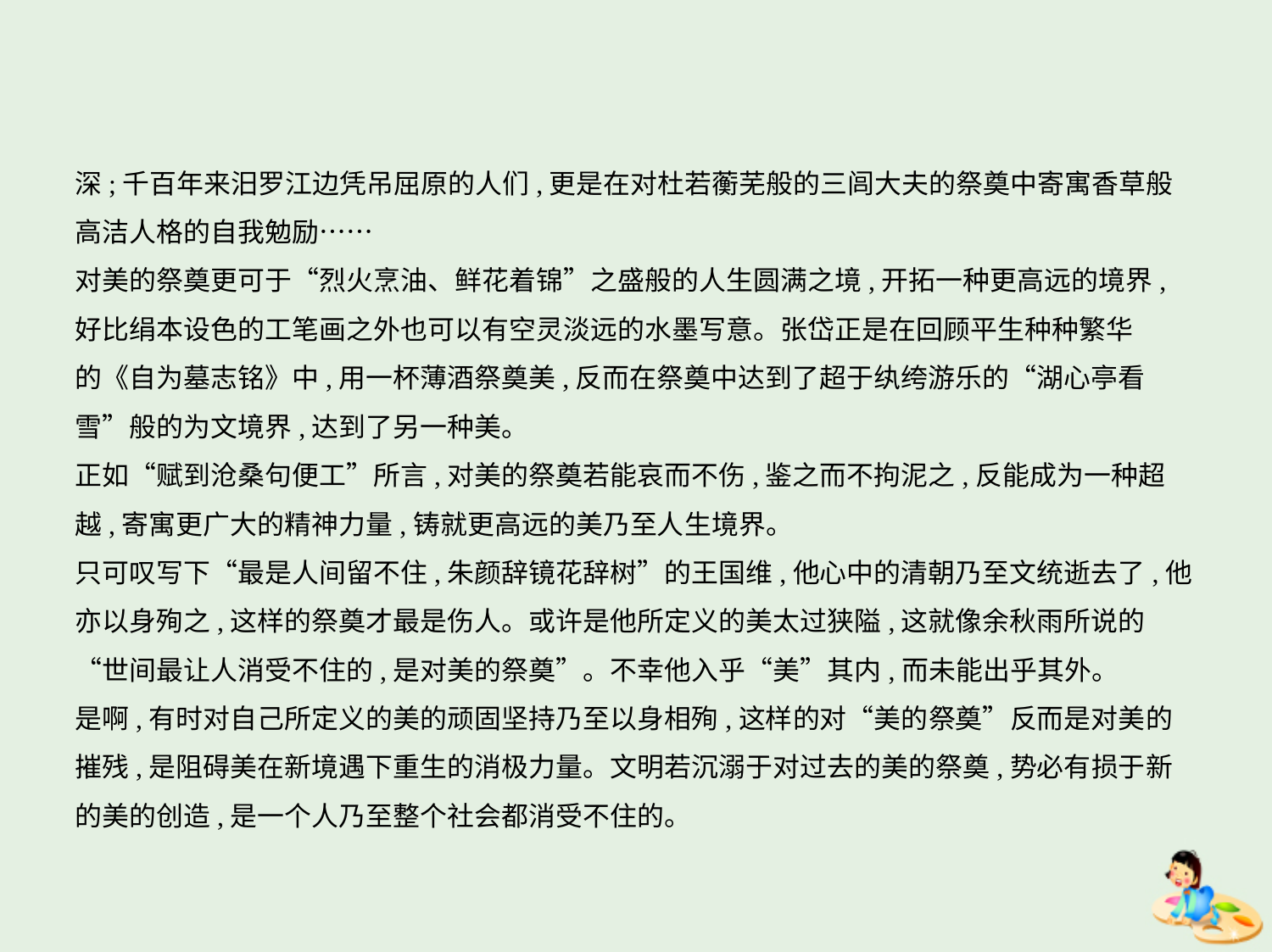

深;千百年来汨罗江边凭吊屈原的人们,更是在对杜若蘅芜般的三闾大夫的祭奠中寄寓香草般
高洁人格的自我勉励……
对美的祭奠更可于“烈火烹油、鲜花着锦”之盛般的人生圆满之境,开拓一种更高远的境界,
好比绢本设色的工笔画之外也可以有空灵淡远的水墨写意。张岱正是在回顾平生种种繁华
的《自为墓志铭》中,用一杯薄酒祭奠美,反而在祭奠中达到了超于纨绔游乐的“湖心亭看
雪”般的为文境界,达到了另一种美。
正如“赋到沧桑句便工”所言,对美的祭奠若能哀而不伤,鉴之而不拘泥之,反能成为一种超
越,寄寓更广大的精神力量,铸就更高远的美乃至人生境界。
只可叹写下“最是人间留不住,朱颜辞镜花辞树”的王国维,他心中的清朝乃至文统逝去了,他
亦以身殉之,这样的祭奠才最是伤人。或许是他所定义的美太过狭隘,这就像余秋雨所说的
“世间最让人消受不住的,是对美的祭奠”。不幸他入乎“美”其内,而未能出乎其外。
是啊,有时对自己所定义的美的顽固坚持乃至以身相殉,这样的对“美的祭奠”反而是对美的
摧残,是阻碍美在新境遇下重生的消极力量。文明若沉溺于对过去的美的祭奠,势必有损于新
的美的创造,是一个人乃至整个社会都消受不住的。